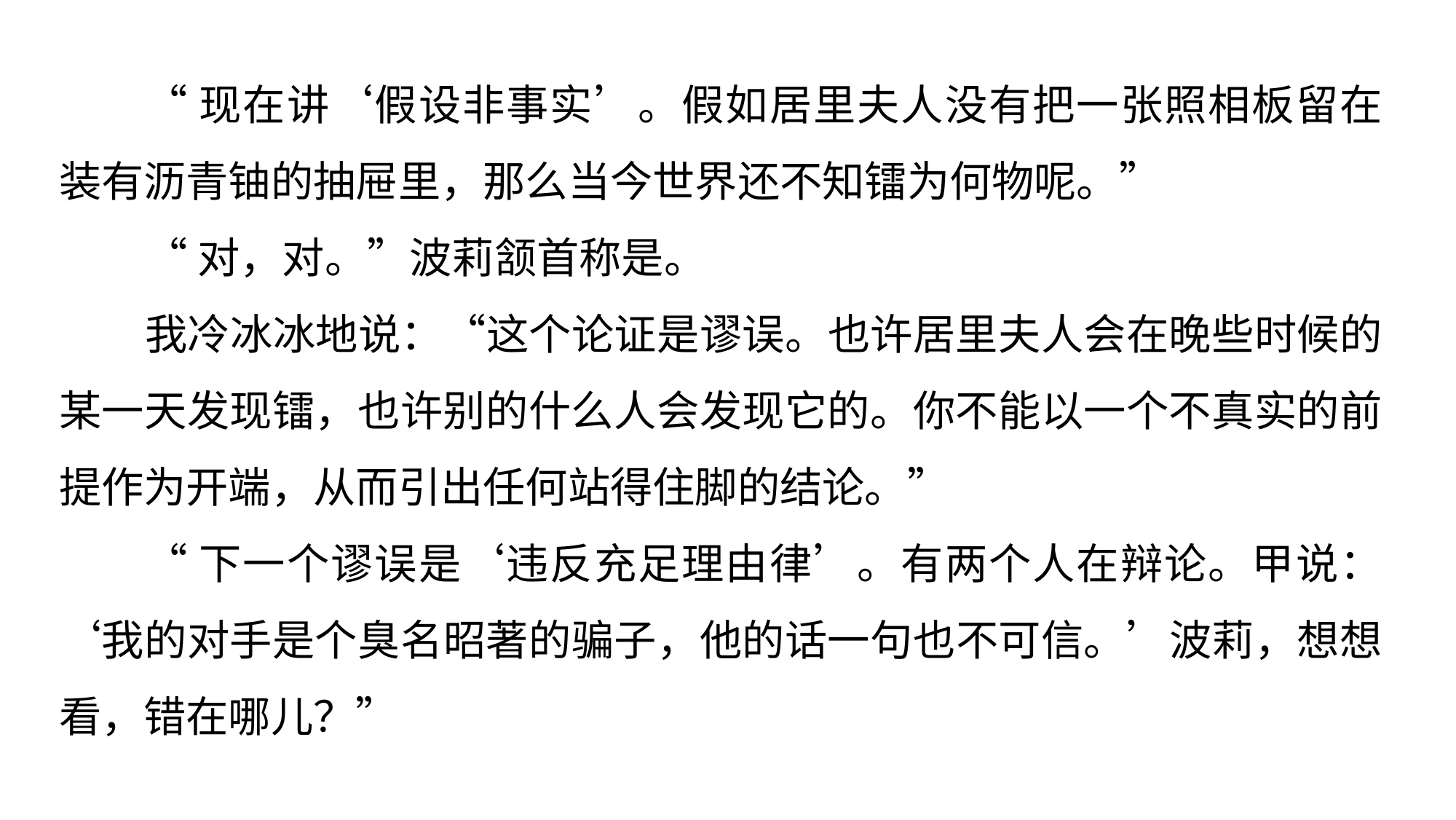

“现在讲‘假设非事实’。假如居里夫人没有把一张照相板留在装有沥青铀的抽屉里，那么当今世界还不知镭为何物呢。”
“对，对。”波莉颔首称是。
我冷冰冰地说：“这个论证是谬误。也许居里夫人会在晚些时候的某一天发现镭，也许别的什么人会发现它的。你不能以一个不真实的前提作为开端，从而引出任何站得住脚的结论。”
“下一个谬误是‘违反充足理由律’。有两个人在辩论。甲说：‘我的对手是个臭名昭著的骗子，他的话一句也不可信。’波莉，想想看，错在哪儿？”